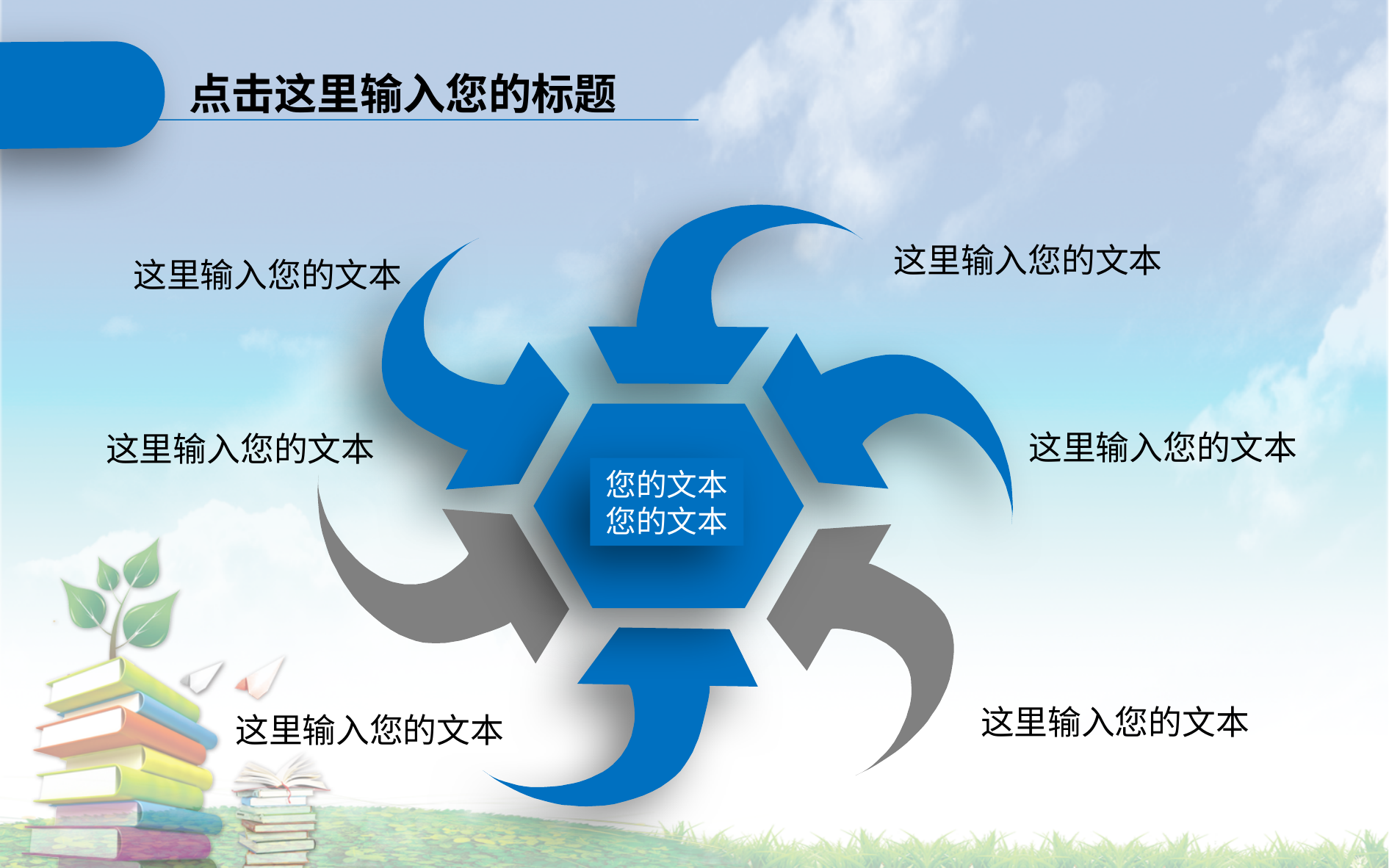

点击这里输入您的标题

这里输入您的文本

这里输入您的文本

这里输入您的文本
这里输入您的文本
您的文本
您的文本

这里输入您的文本
这里输入您的文本